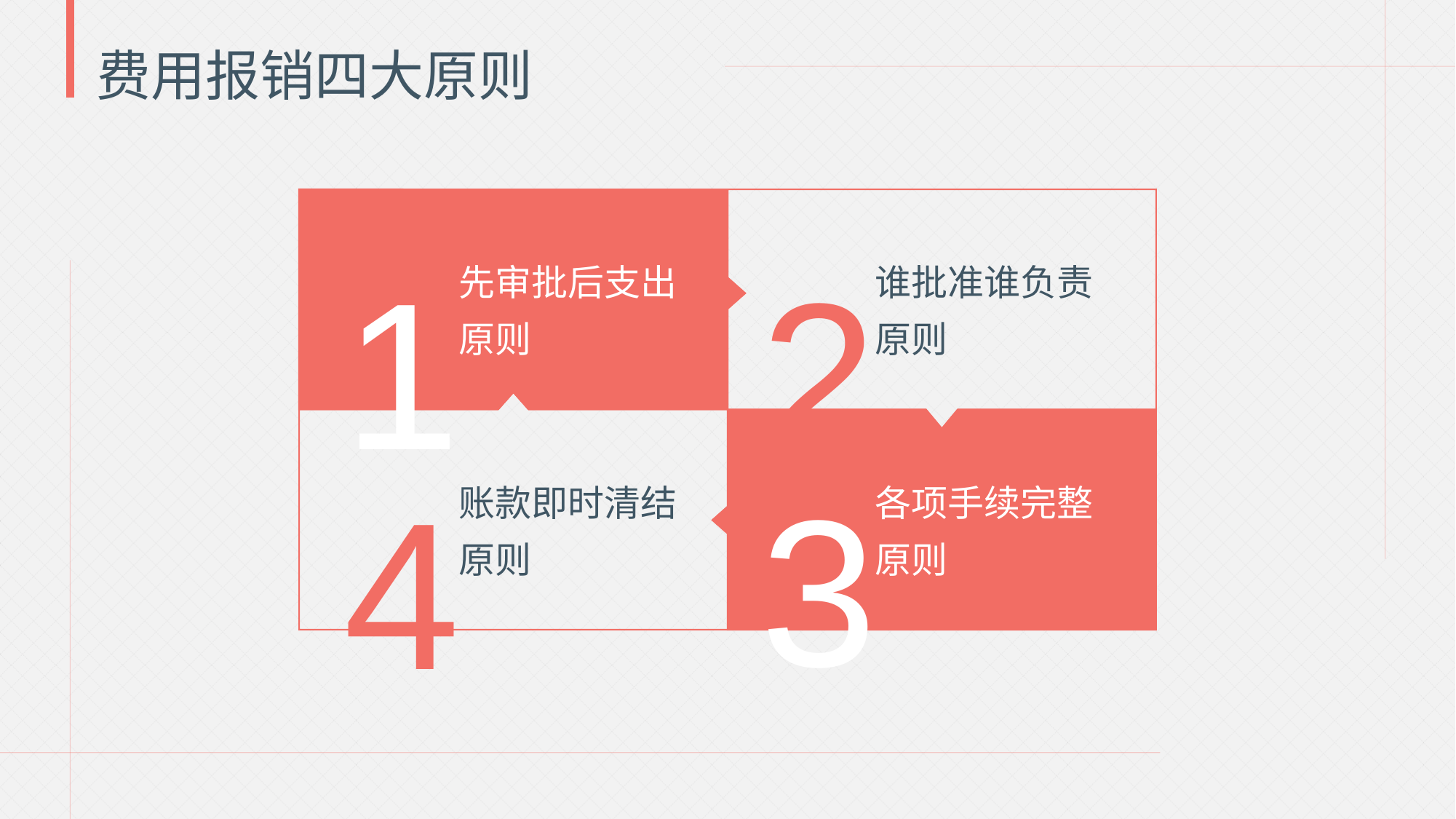

费用报销四大原则

2
1

先审批后支出
原则
谁批准谁负责
原则

3
4

账款即时清结
原则
各项手续完整
原则